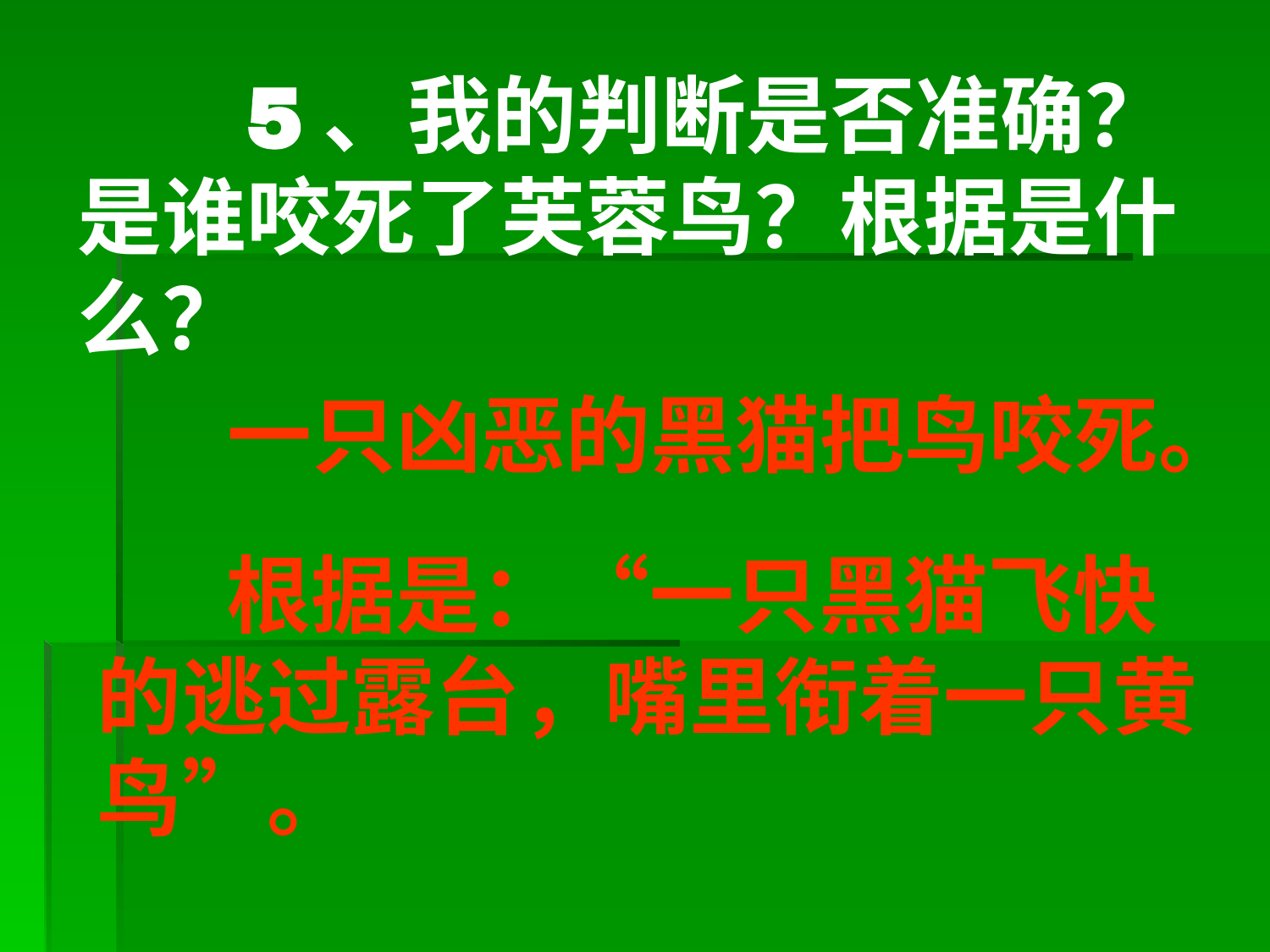

# 5、我的判断是否准确？是谁咬死了芙蓉鸟？根据是什么？
一只凶恶的黑猫把鸟咬死。
       根据是：“一只黑猫飞快的逃过露台，嘴里衔着一只黄鸟”。